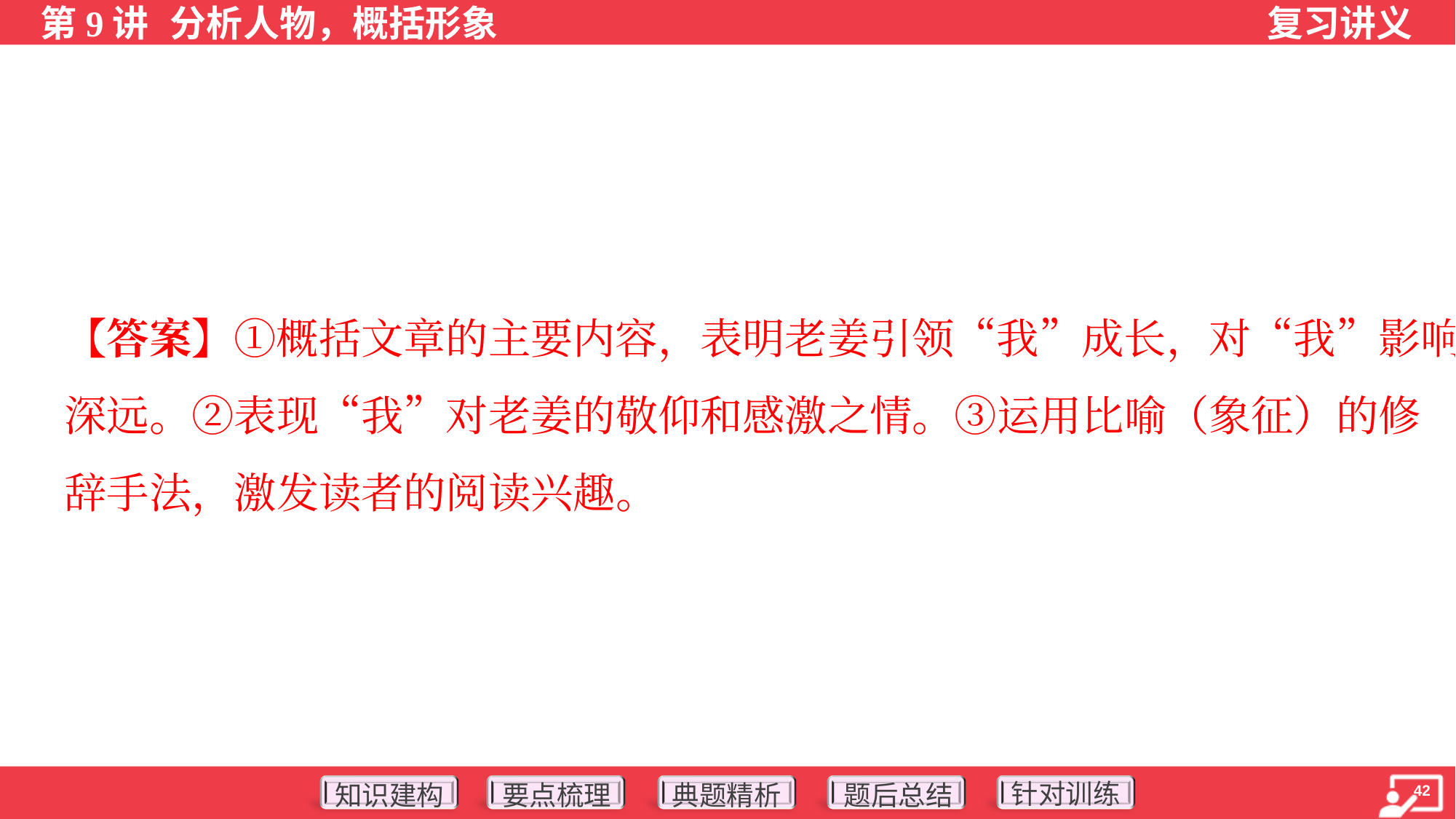

【答案】①概括文章的主要内容，表明老姜引领“我”成长，对“我”影响
深远。②表现“我”对老姜的敬仰和感激之情。③运用比喻（象征）的修
辞手法，激发读者的阅读兴趣。